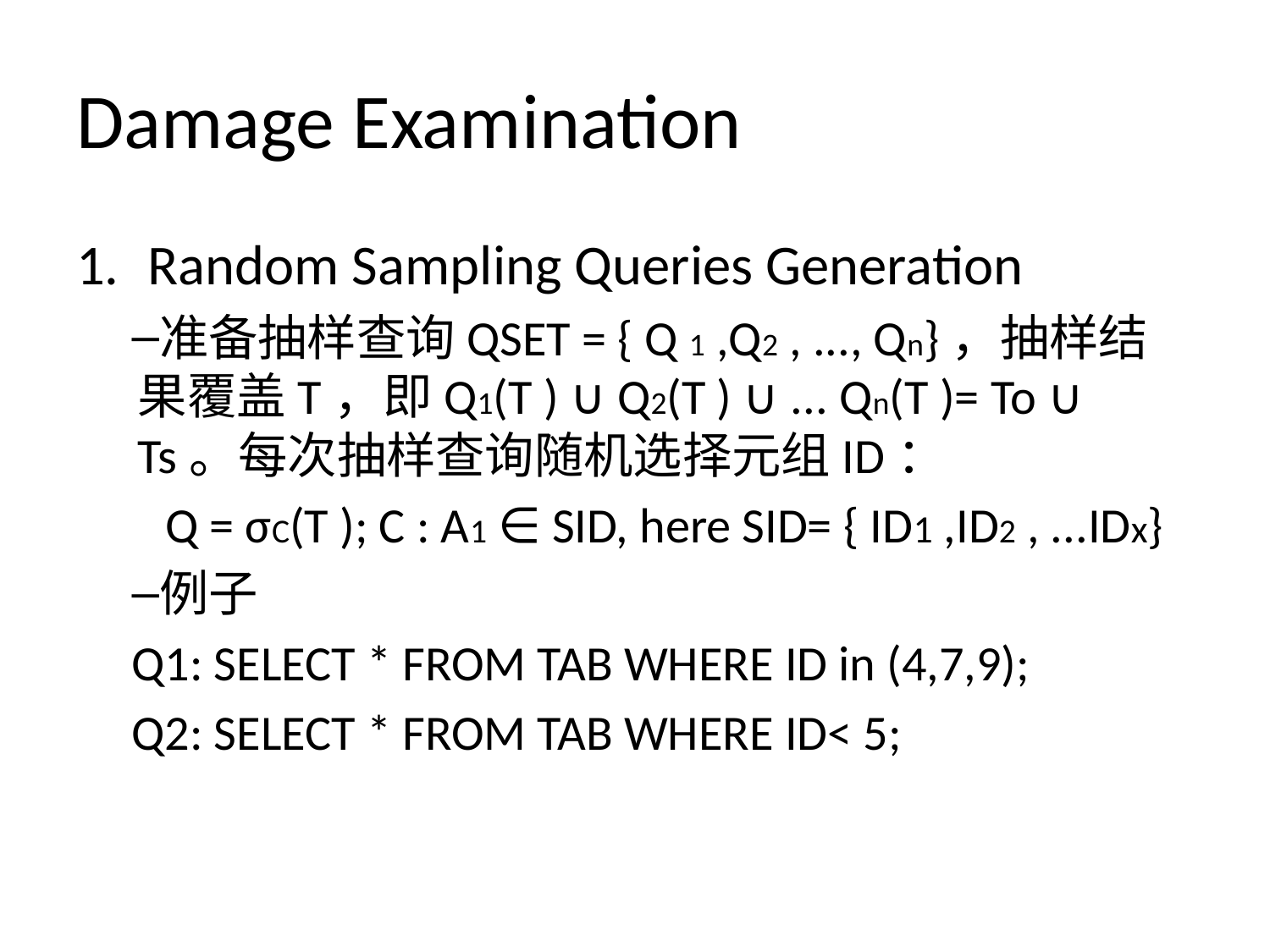

# Damage Examination
Random Sampling Queries Generation
准备抽样查询QSET = { Q 1 ,Q2 , ..., Qn}，抽样结果覆盖T，即Q1(T ) ∪ Q2(T ) ∪ ... Qn(T )= To ∪ Ts。每次抽样查询随机选择元组ID：
   Q = σC(T ); C : A1 ∈ SID, here SID= { ID1 ,ID2 , ...IDx}
例子
Q1: SELECT * FROM TAB WHERE ID in (4,7,9);
Q2: SELECT * FROM TAB WHERE ID< 5;